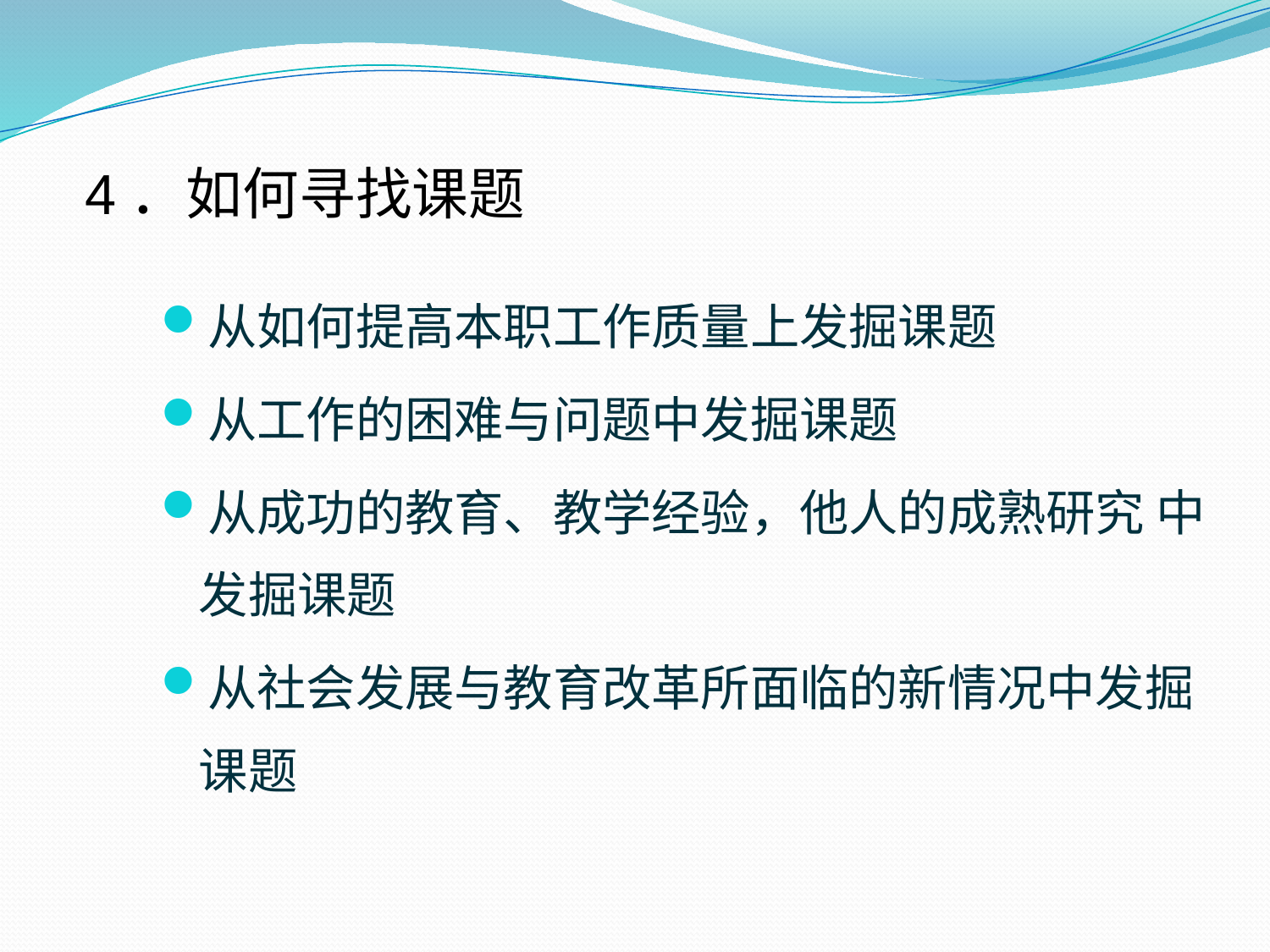

# 4．如何寻找课题
从如何提高本职工作质量上发掘课题
从工作的困难与问题中发掘课题
从成功的教育、教学经验，他人的成熟研究 中发掘课题
从社会发展与教育改革所面临的新情况中发掘课题